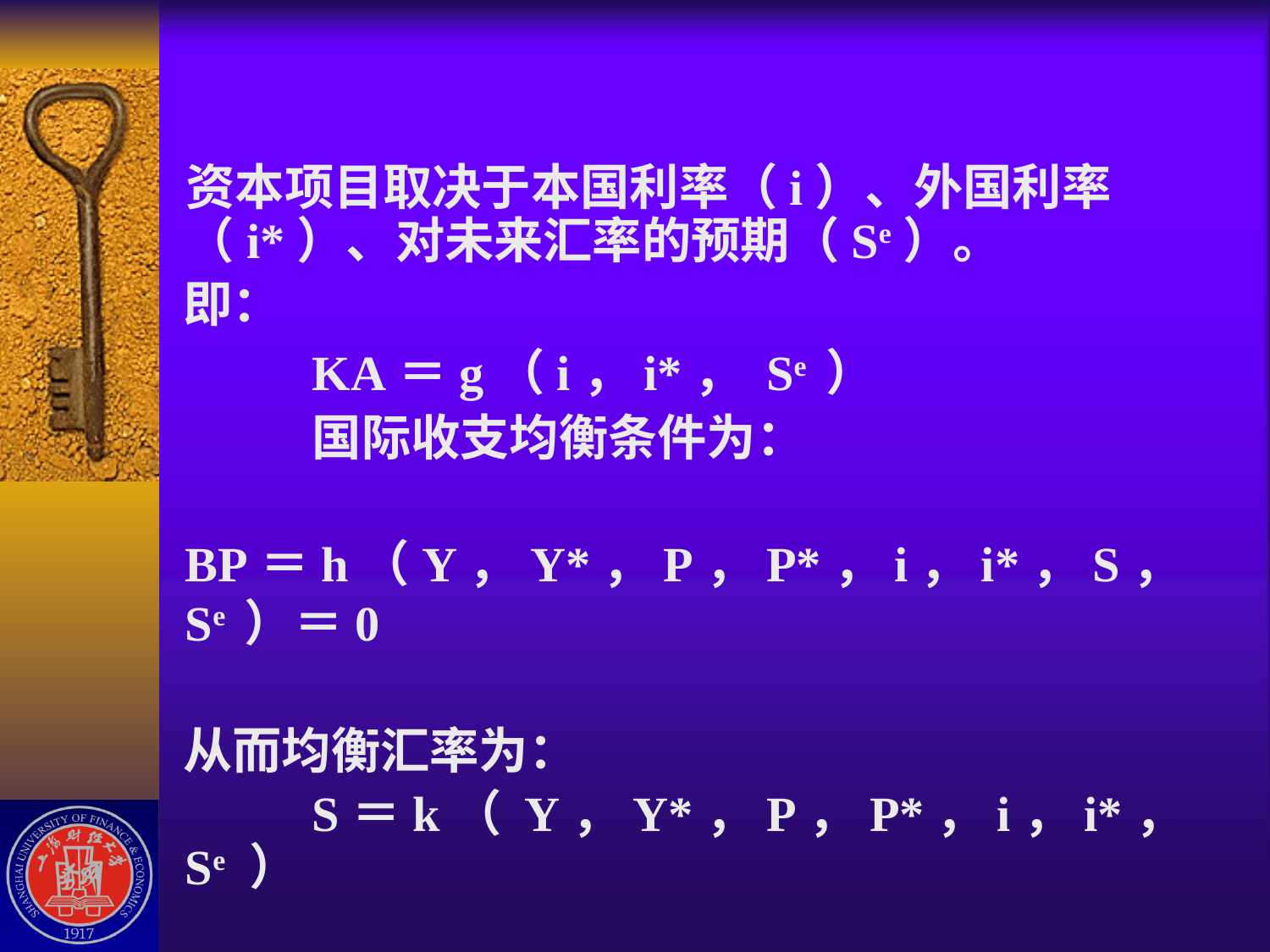

资本项目取决于本国利率（i）、外国利率（i*）、对未来汇率的预期（Se）。
   即：
		KA＝g（i，i*， Se ）
		国际收支均衡条件为：

	BP＝h（Y，Y*，P，P*，i，i*，S， Se ）＝0

   从而均衡汇率为：
		S＝k（ Y，Y*，P，P*，i，i*， Se ）